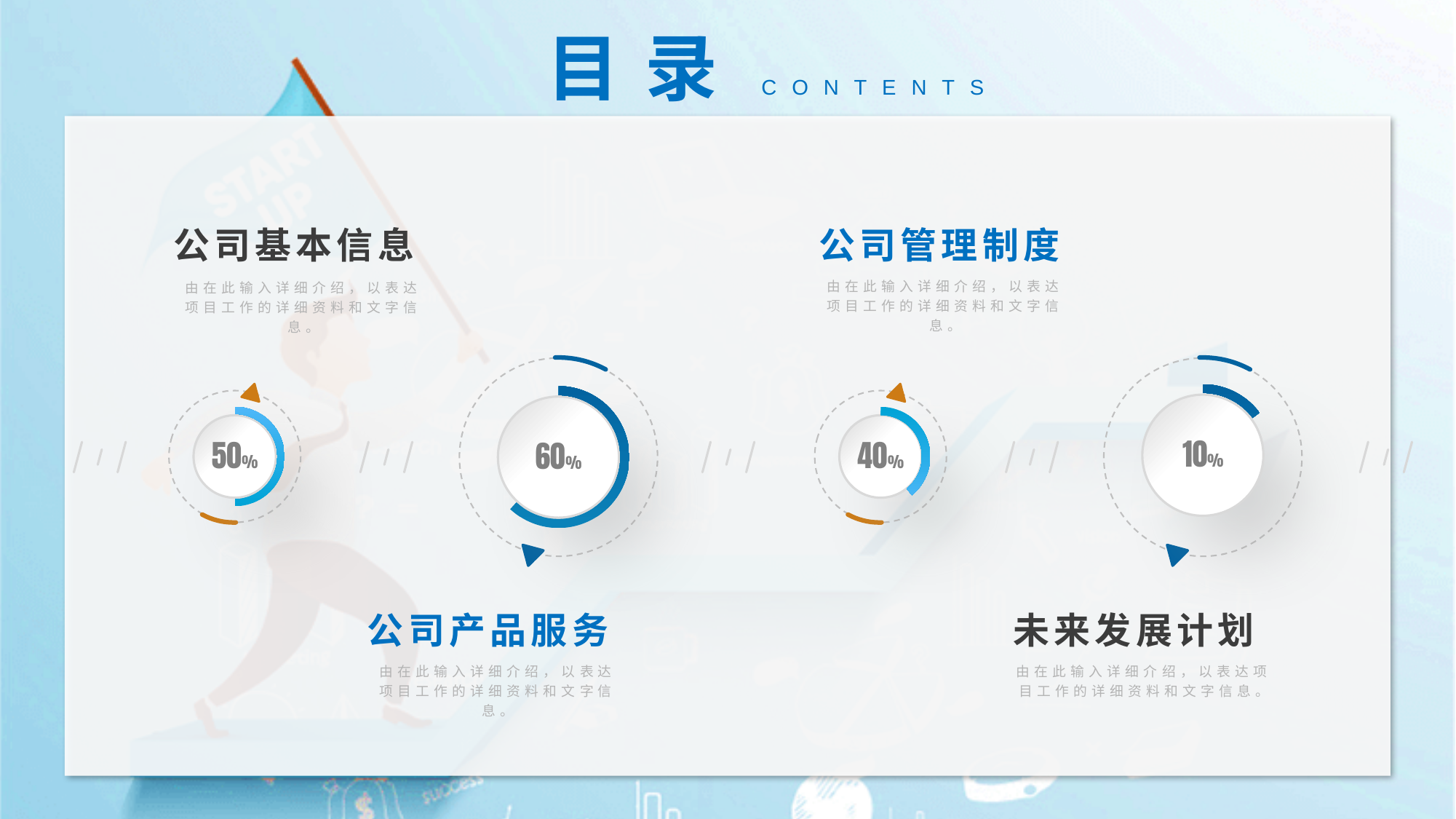

目 录 CONTENTS

公司基本信息
公司管理制度
由在此输入详细介绍，以表达项目工作的详细资料和文字信息。
由在此输入详细介绍，以表达项目工作的详细资料和文字信息。

10%
50%
40%
60%
公司产品服务
未来发展计划
由在此输入详细介绍，以表达项目工作的详细资料和文字信息。
由在此输入详细介绍，以表达项目工作的详细资料和文字信息。